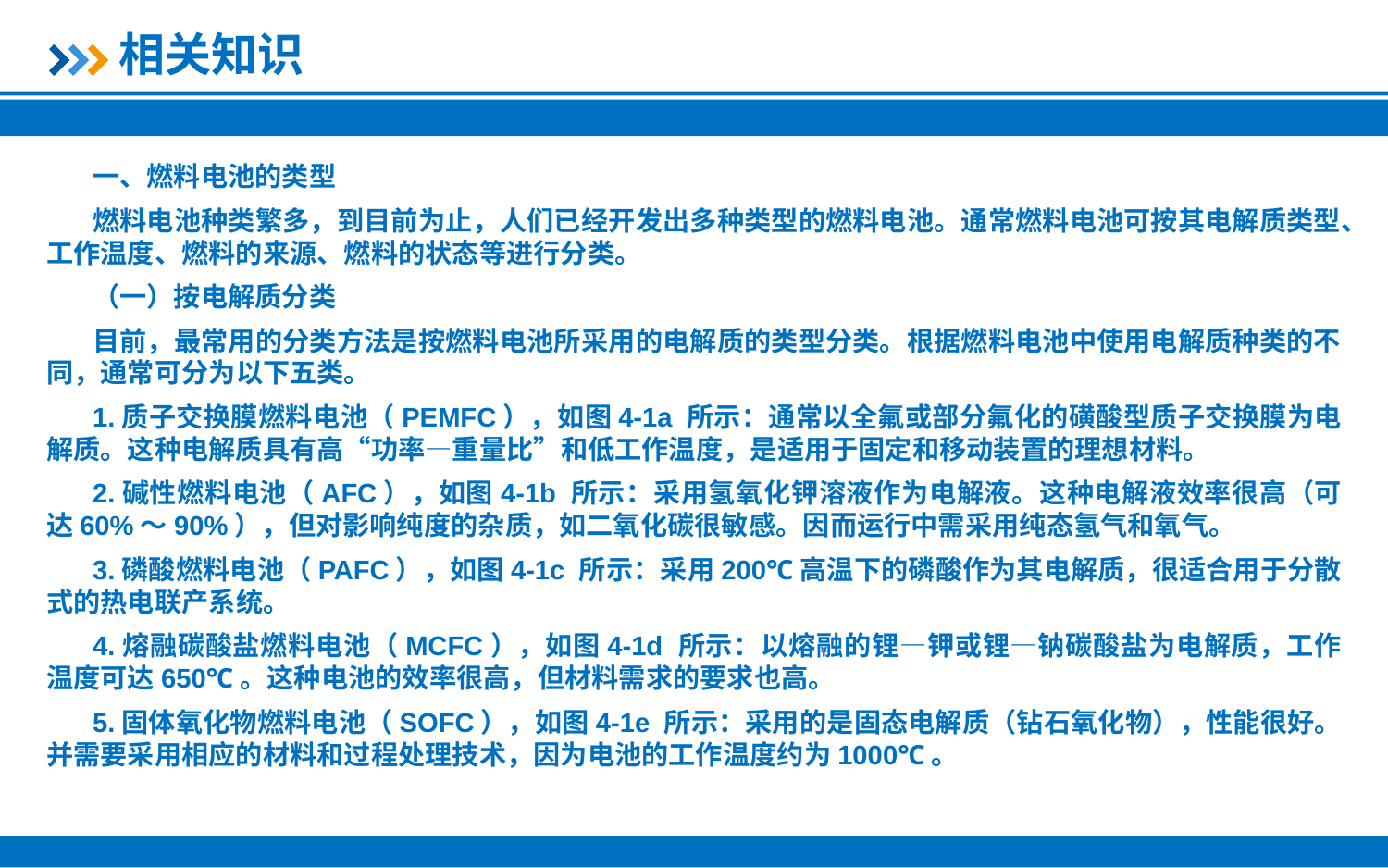

相关知识
一、燃料电池的类型
燃料电池种类繁多，到目前为止，人们已经开发出多种类型的燃料电池。通常燃料电池可按其电解质类型、工作温度、燃料的来源、燃料的状态等进行分类。
（一）按电解质分类
目前，最常用的分类方法是按燃料电池所采用的电解质的类型分类。根据燃料电池中使用电解质种类的不同，通常可分为以下五类。
1.质子交换膜燃料电池（PEMFC），如图4-1a 所示：通常以全氟或部分氟化的磺酸型质子交换膜为电解质。这种电解质具有高“功率—重量比”和低工作温度，是适用于固定和移动装置的理想材料。
2.碱性燃料电池（AFC），如图4-1b 所示：采用氢氧化钾溶液作为电解液。这种电解液效率很高（可达60%～90%），但对影响纯度的杂质，如二氧化碳很敏感。因而运行中需采用纯态氢气和氧气。
3.磷酸燃料电池（PAFC），如图4-1c 所示：采用200℃高温下的磷酸作为其电解质，很适合用于分散式的热电联产系统。
4.熔融碳酸盐燃料电池（MCFC），如图4-1d 所示：以熔融的锂—钾或锂—钠碳酸盐为电解质，工作温度可达650℃。这种电池的效率很高，但材料需求的要求也高。
5.固体氧化物燃料电池（SOFC），如图4-1e 所示：采用的是固态电解质（钻石氧化物），性能很好。并需要采用相应的材料和过程处理技术，因为电池的工作温度约为1000℃。